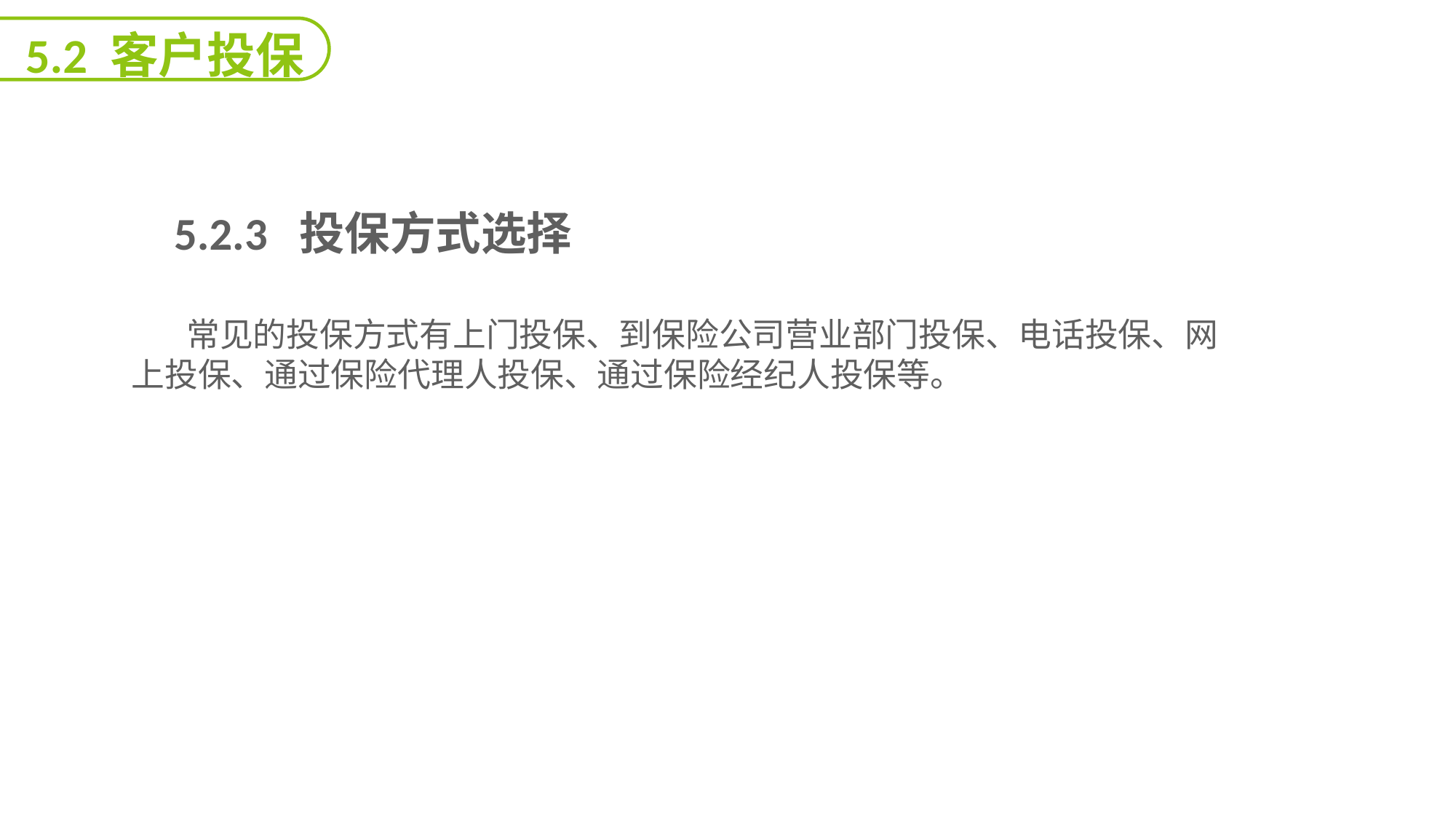

5.2 客户投保
 5.2.3  投保方式选择

  常见的投保方式有上门投保、到保险公司营业部门投保、电话投保、网上投保、通过保险代理人投保、通过保险经纪人投保等。

能力
目标
延迟符